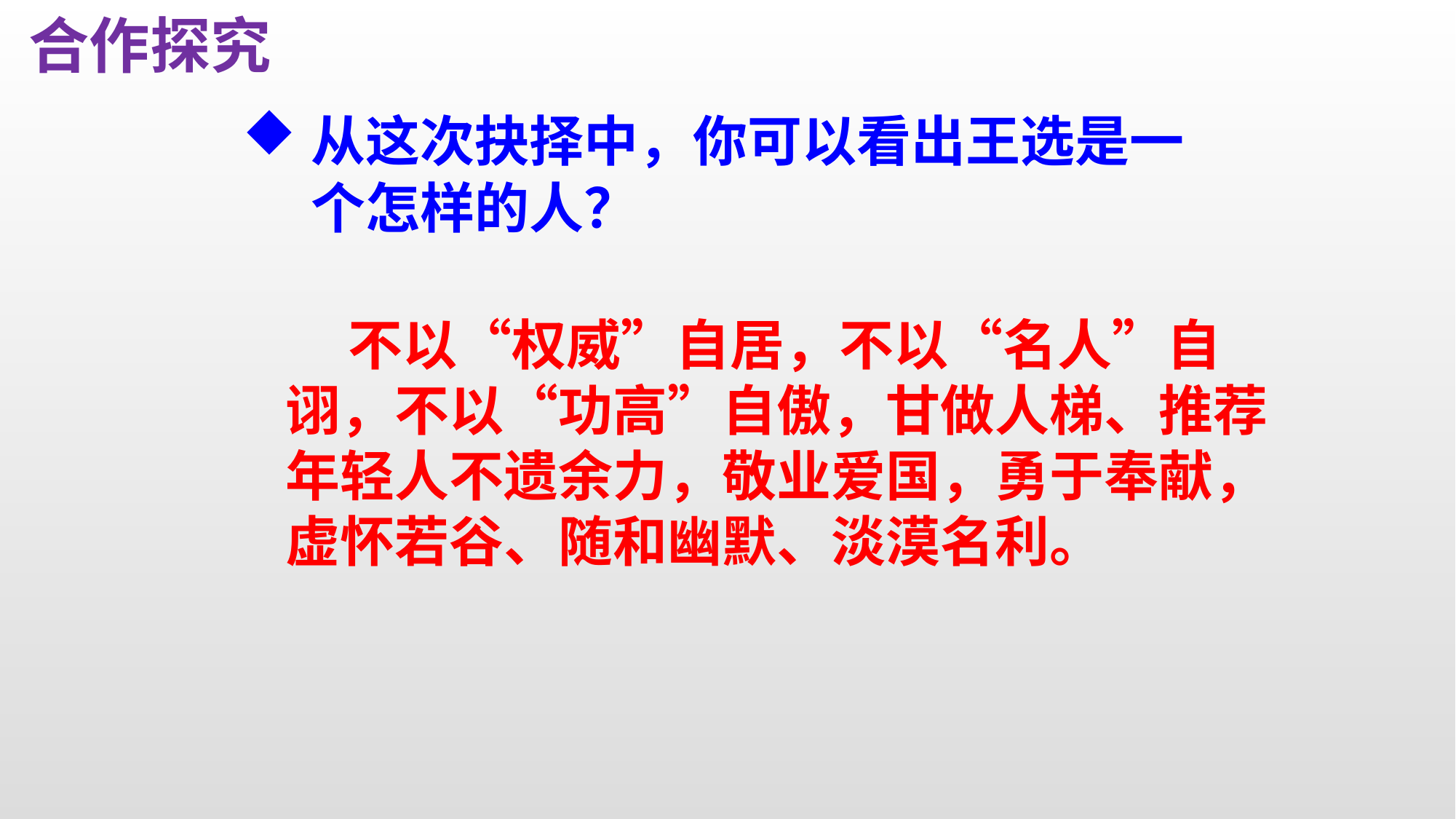

合作探究
从这次抉择中，你可以看出王选是一个怎样的人？
    不以“权威”自居，不以“名人”自诩，不以“功高”自傲，甘做人梯、推荐年轻人不遗余力，敬业爱国，勇于奉献，虚怀若谷、随和幽默、淡漠名利。